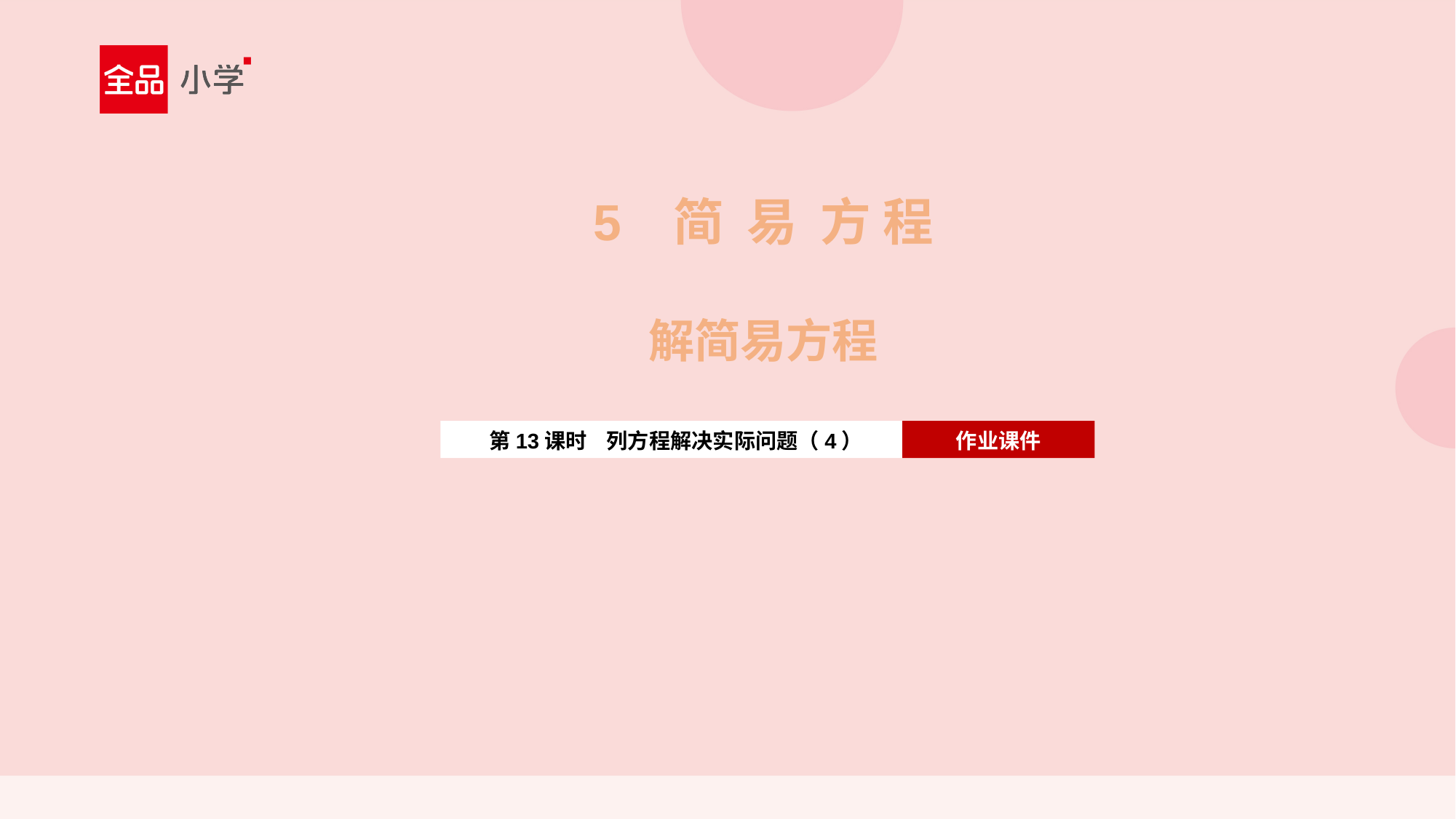

5   简  易  方 程
解简易方程
第13课时    列方程解决实际问题（4）
作业课件